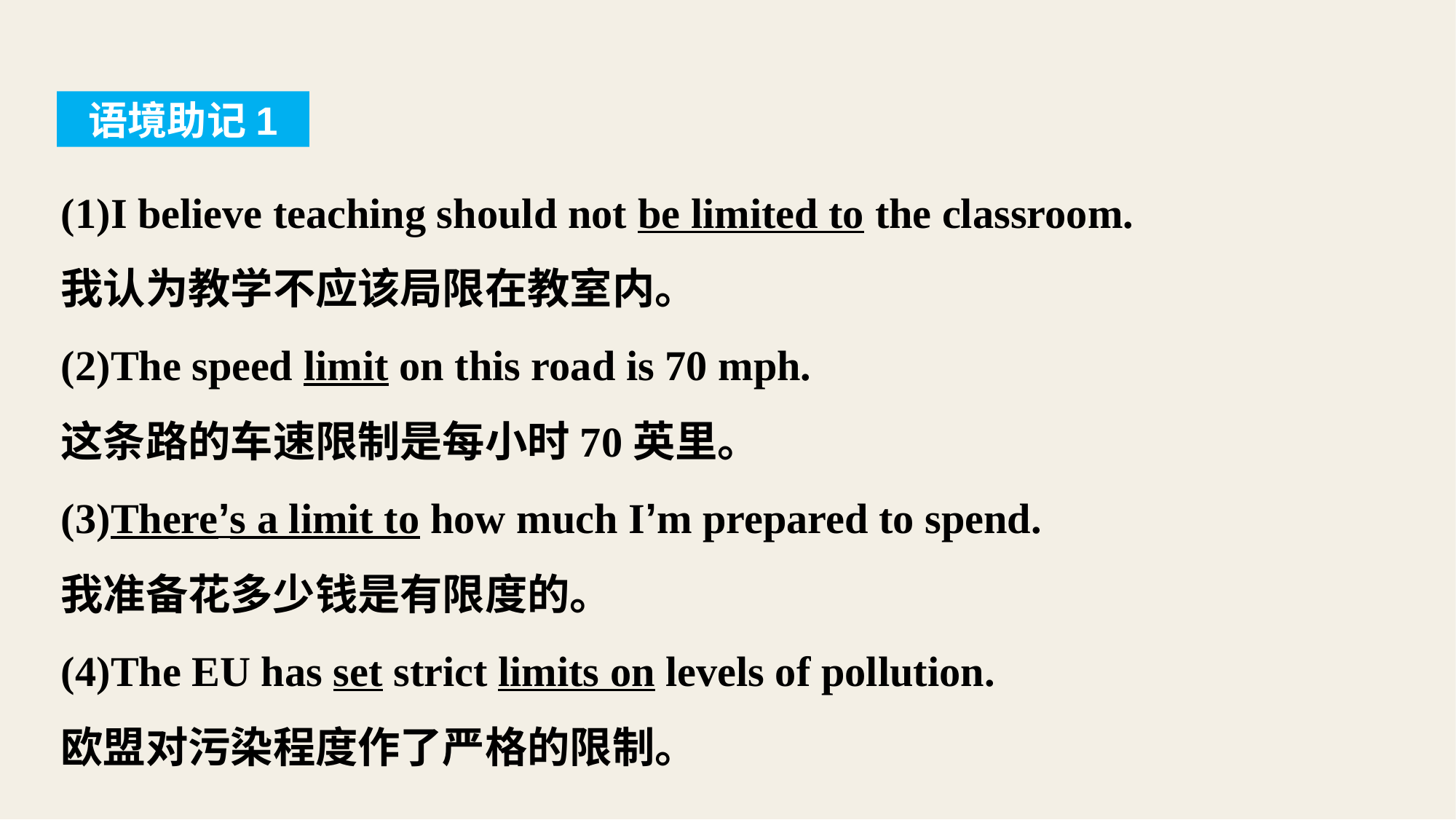

语境助记1
(1)I believe teaching should not be limited to the classroom.
我认为教学不应该局限在教室内。
(2)The speed limit on this road is 70 mph.
这条路的车速限制是每小时70英里。
(3)There’s a limit to how much I’m prepared to spend.
我准备花多少钱是有限度的。
(4)The EU has set strict limits on levels of pollution.
欧盟对污染程度作了严格的限制。